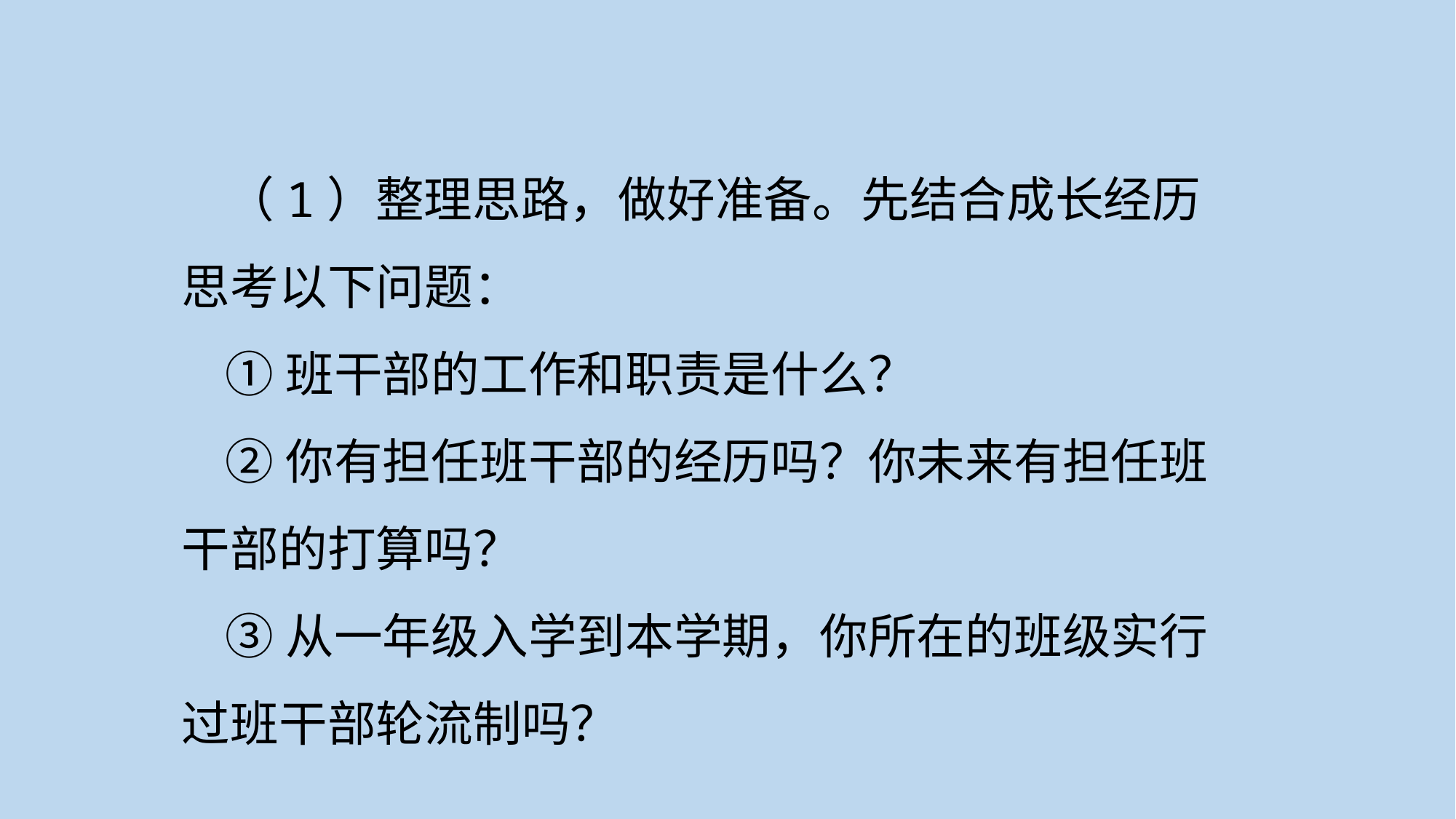

（1）整理思路，做好准备。先结合成长经历思考以下问题：
    ①班干部的工作和职责是什么？
    ②你有担任班干部的经历吗？你未来有担任班干部的打算吗？
    ③从一年级入学到本学期，你所在的班级实行过班干部轮流制吗？